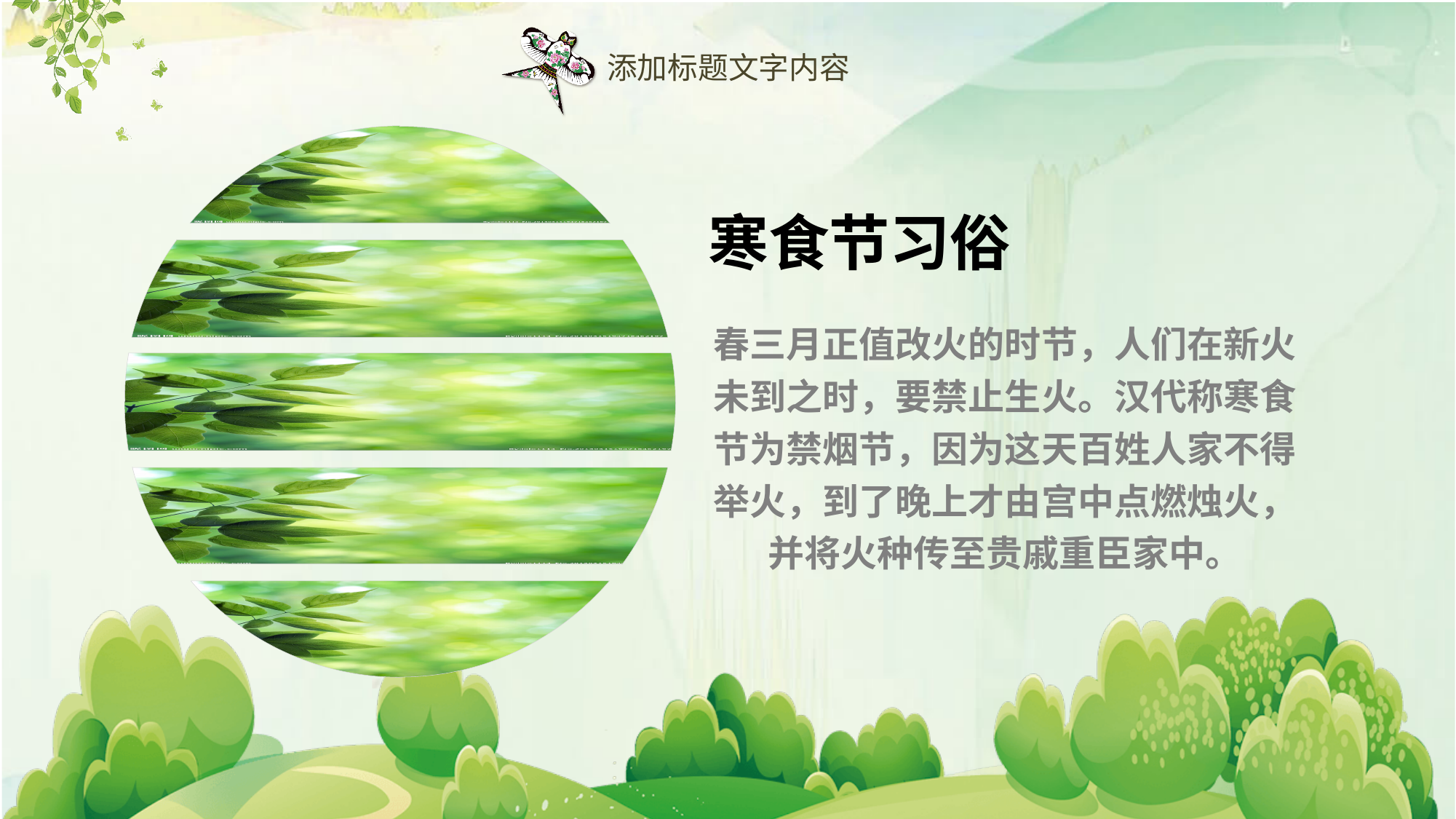

寒食节习俗
春三月正值改火的时节，人们在新火未到之时，要禁止生火。汉代称寒食节为禁烟节，因为这天百姓人家不得举火，到了晚上才由宫中点燃烛火，并将火种传至贵戚重臣家中。